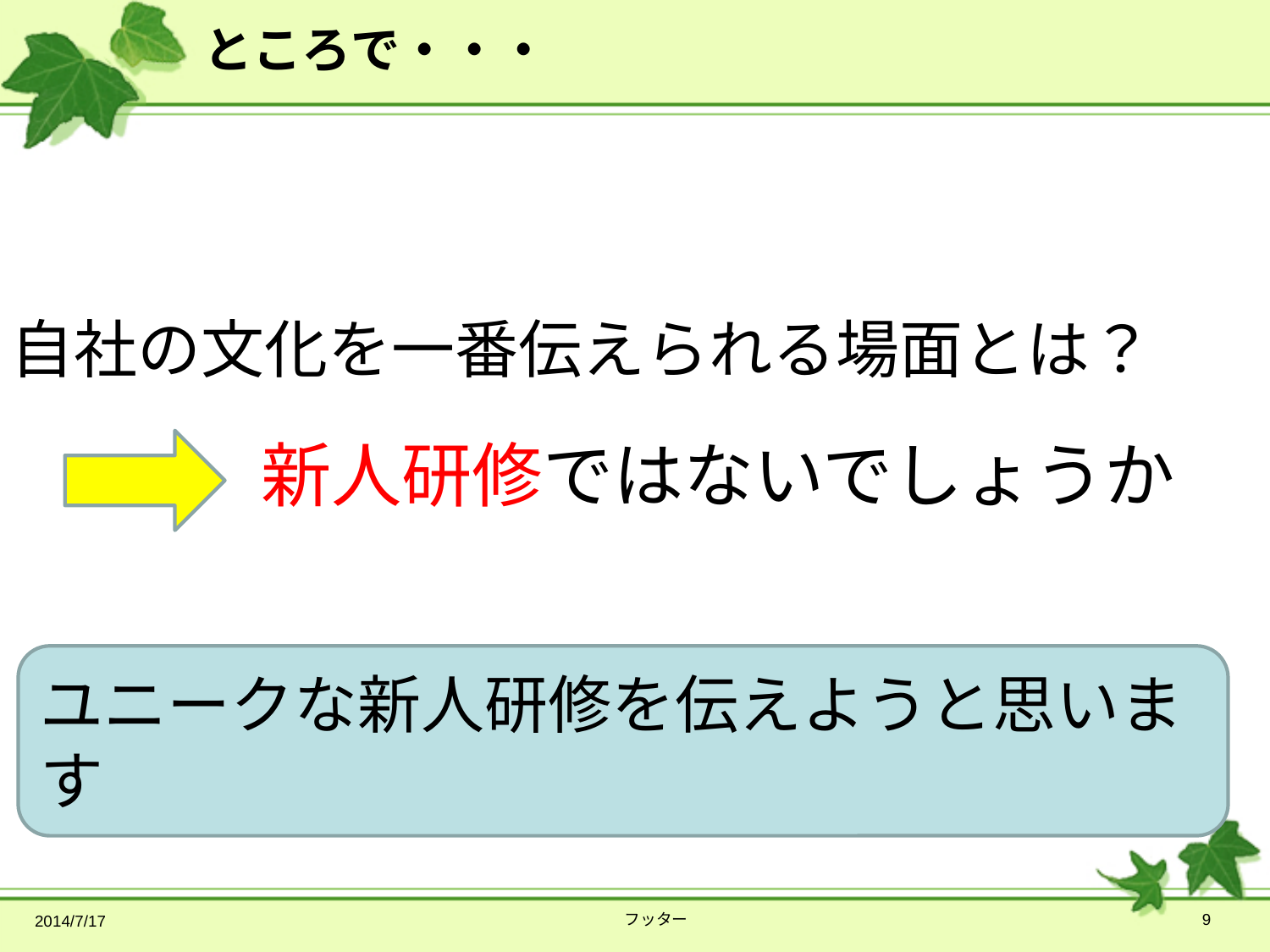

# ところで・・・
自社の文化を一番伝えられる場面とは？
新人研修ではないでしょうか

ユニークな新人研修を伝えようと思います
2014/7/17
フッター
9